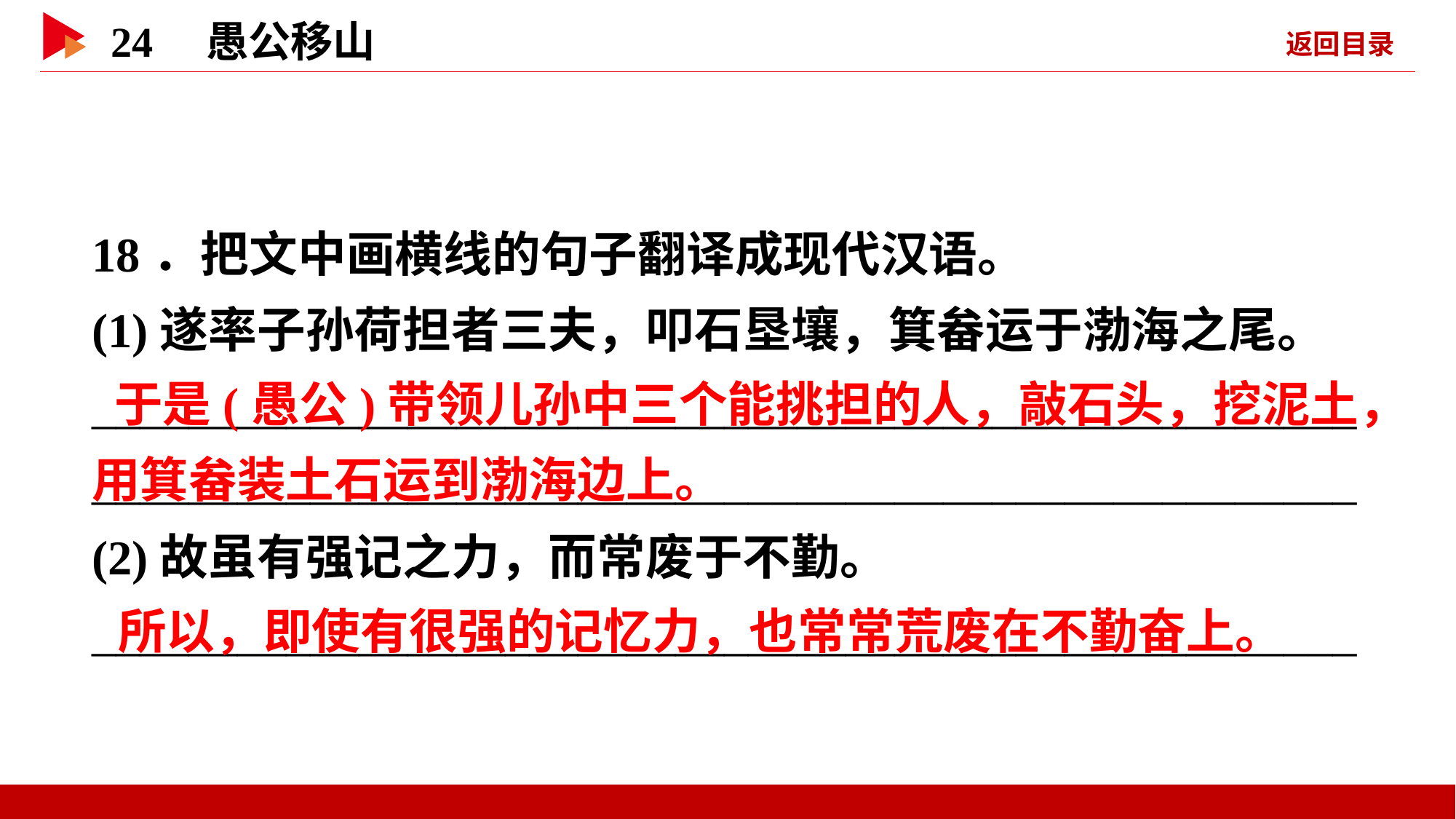

18．把文中画横线的句子翻译成现代汉语。
(1)遂率子孙荷担者三夫，叩石垦壤，箕畚运于渤海之尾。
________________________________________________________________________________________________________
(2)故虽有强记之力，而常废于不勤。
____________________________________________________
 于是(愚公)带领儿孙中三个能挑担的人，敲石头，挖泥土，用箕畚装土石运到渤海边上。
 所以，即使有很强的记忆力，也常常荒废在不勤奋上。